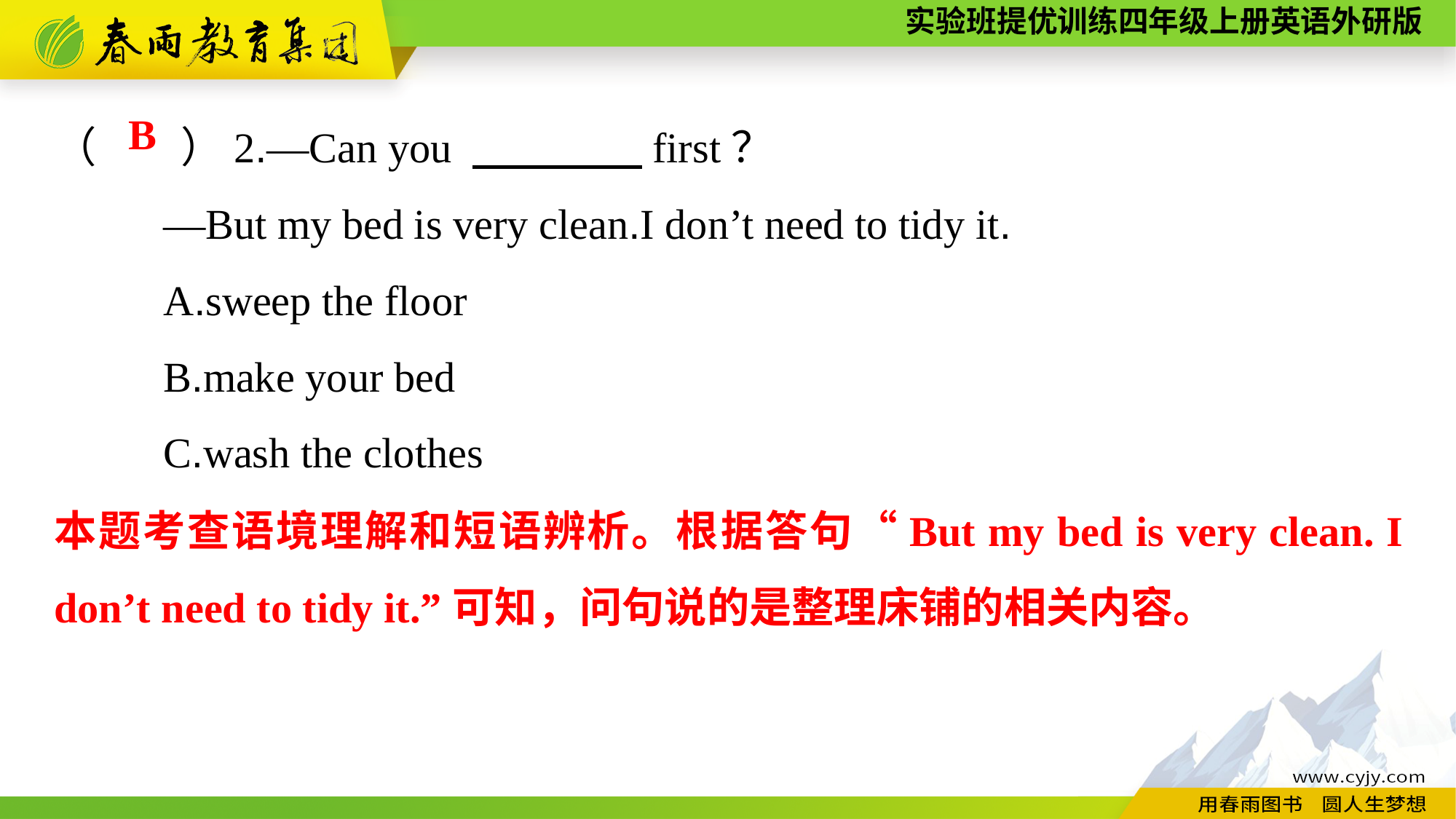

（　　）2.—Can you 　　　　first？
	—But my bed is very clean.I don’t need to tidy it.
	A.sweep the floor
	B.make your bed
	C.wash the clothes
B
本题考查语境理解和短语辨析。根据答句“But my bed is very clean. I don’t need to tidy it.”可知，问句说的是整理床铺的相关内容。